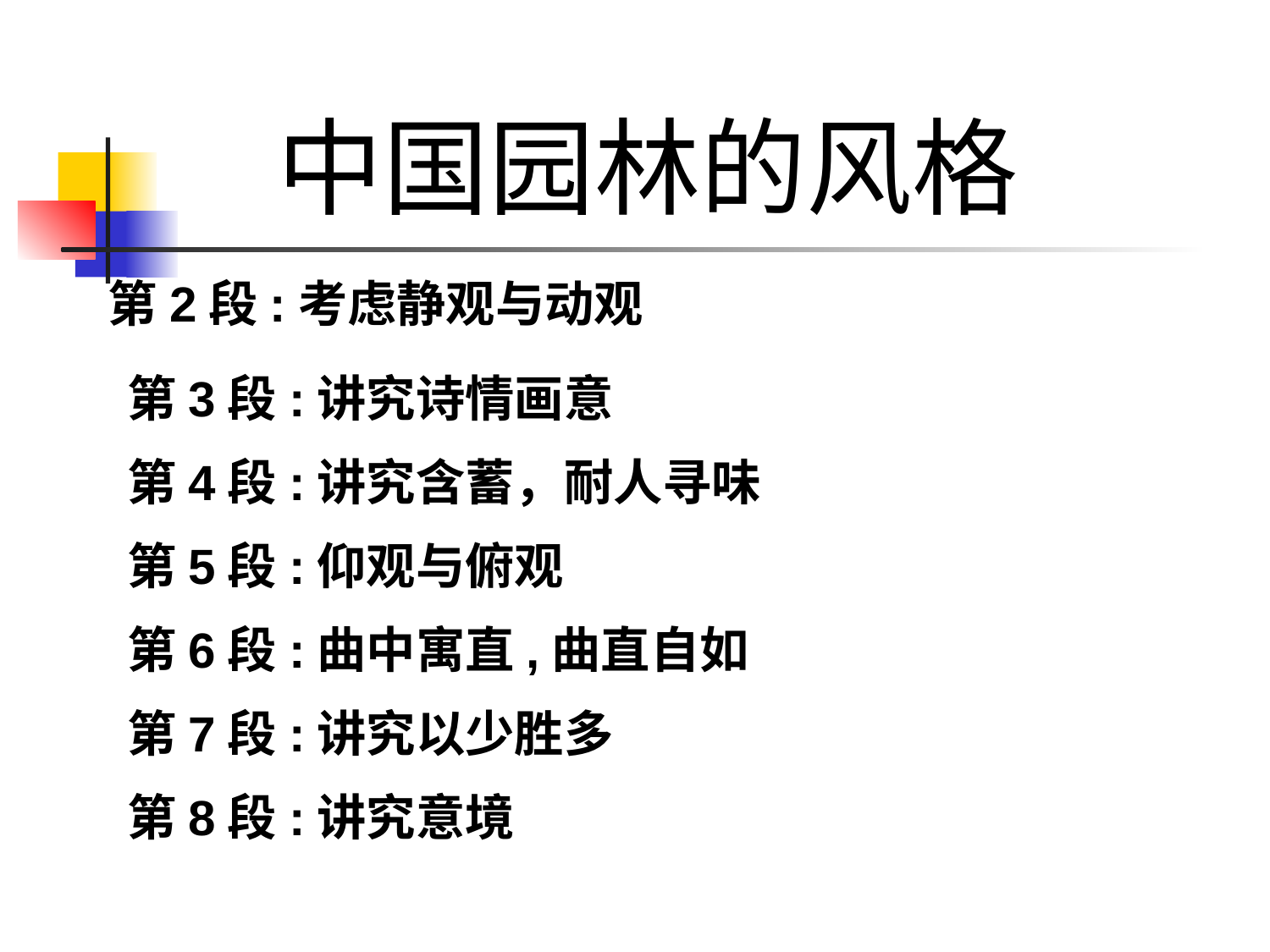

中国园林的风格
第2段:考虑静观与动观
第3段:讲究诗情画意
第4段:讲究含蓄，耐人寻味
第5段:仰观与俯观
第6段:曲中寓直,曲直自如
第7段:讲究以少胜多
第8段:讲究意境